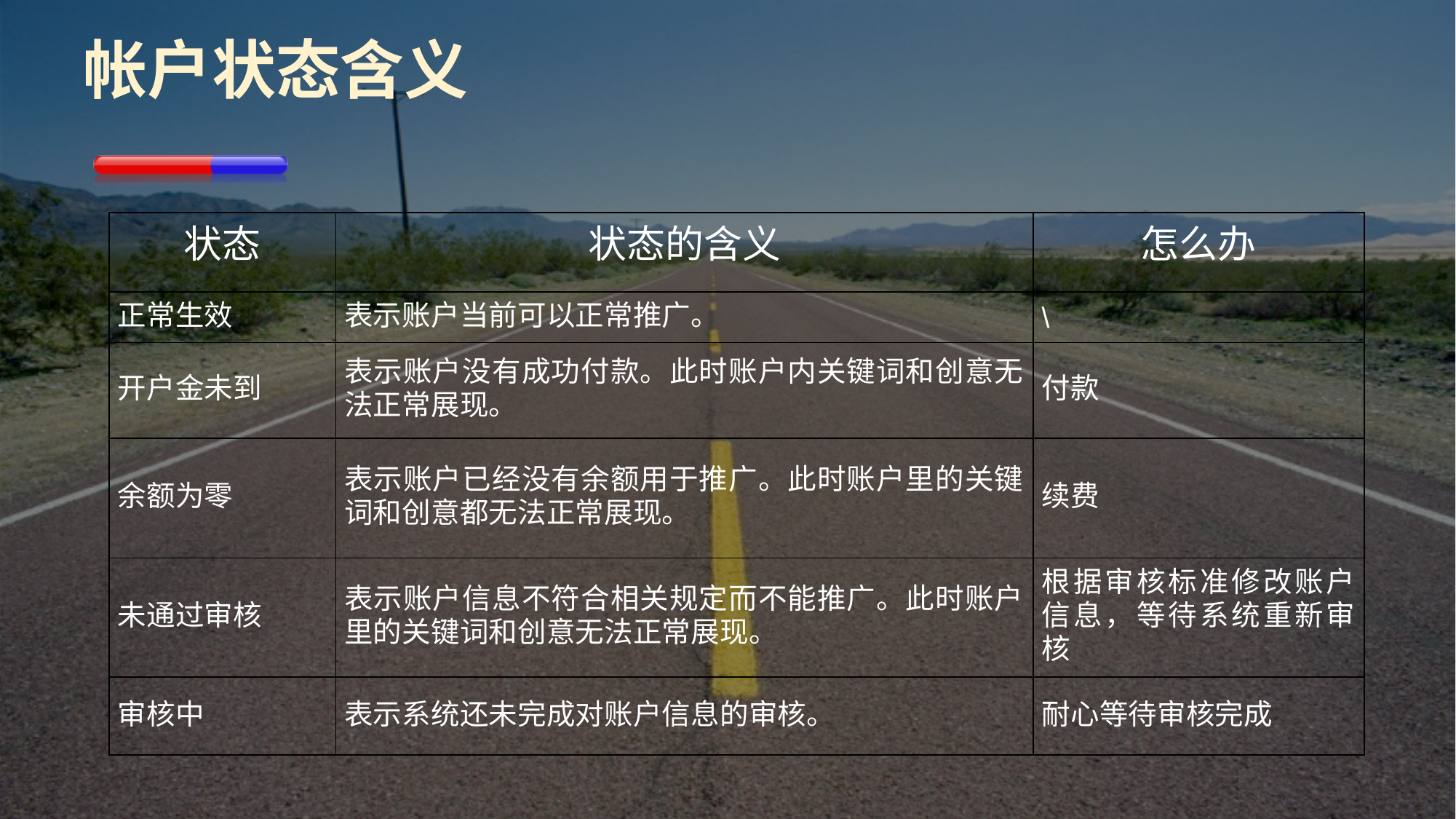

# 帐户状态含义
| 状态 | 状态的含义 | 怎么办 |
| --- | --- | --- |
| 正常生效 | 表示账户当前可以正常推广。 | \ |
| 开户金未到 | 表示账户没有成功付款。此时账户内关键词和创意无法正常展现。 | 付款 |
| 余额为零 | 表示账户已经没有余额用于推广。此时账户里的关键词和创意都无法正常展现。 | 续费 |
| 未通过审核 | 表示账户信息不符合相关规定而不能推广。此时账户里的关键词和创意无法正常展现。 | 根据审核标准修改账户信息，等待系统重新审核 |
| 审核中 | 表示系统还未完成对账户信息的审核。 | 耐心等待审核完成 |